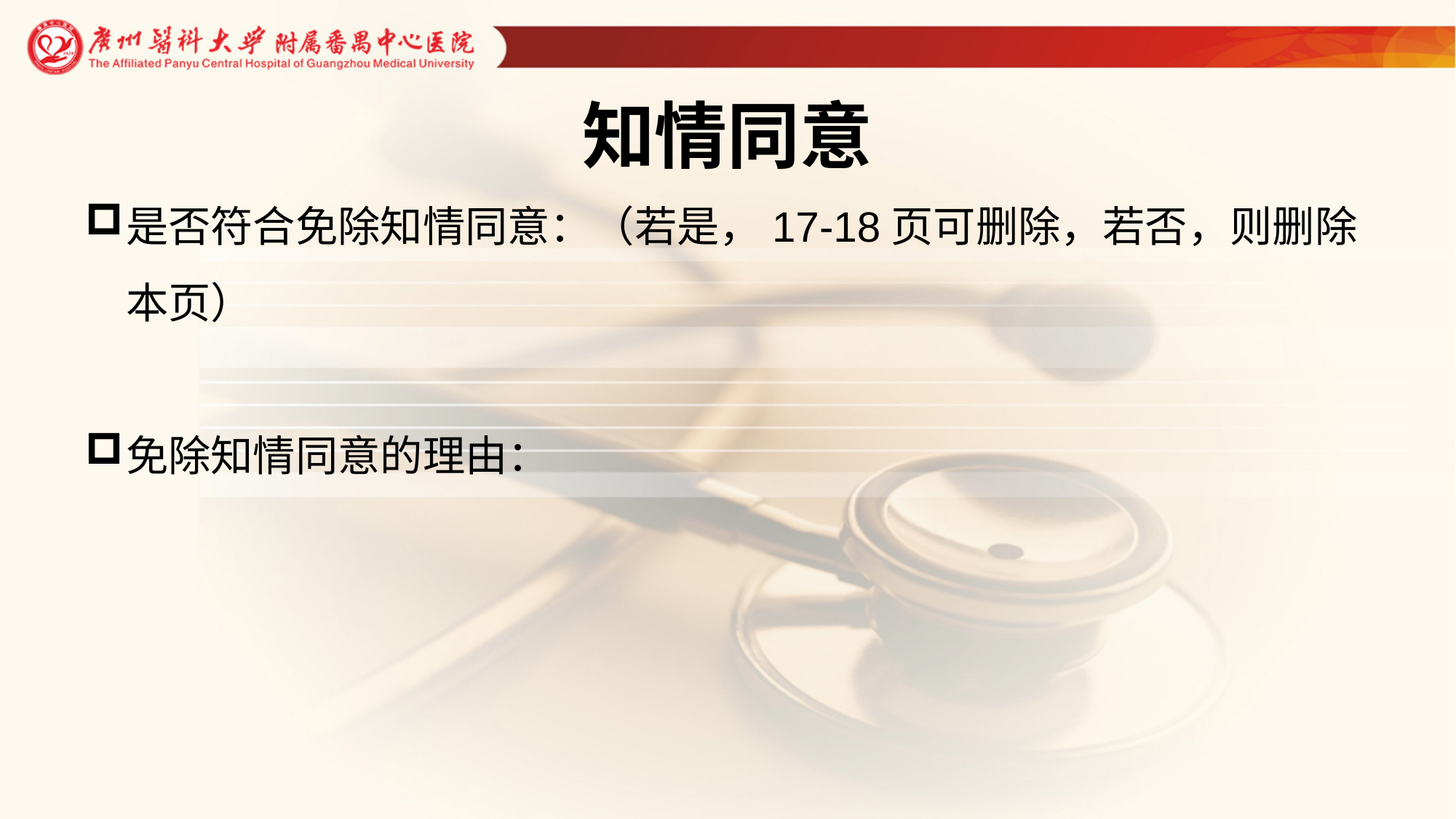

# 知情同意
是否符合免除知情同意：（若是，17-18页可删除，若否，则删除本页）

免除知情同意的理由：